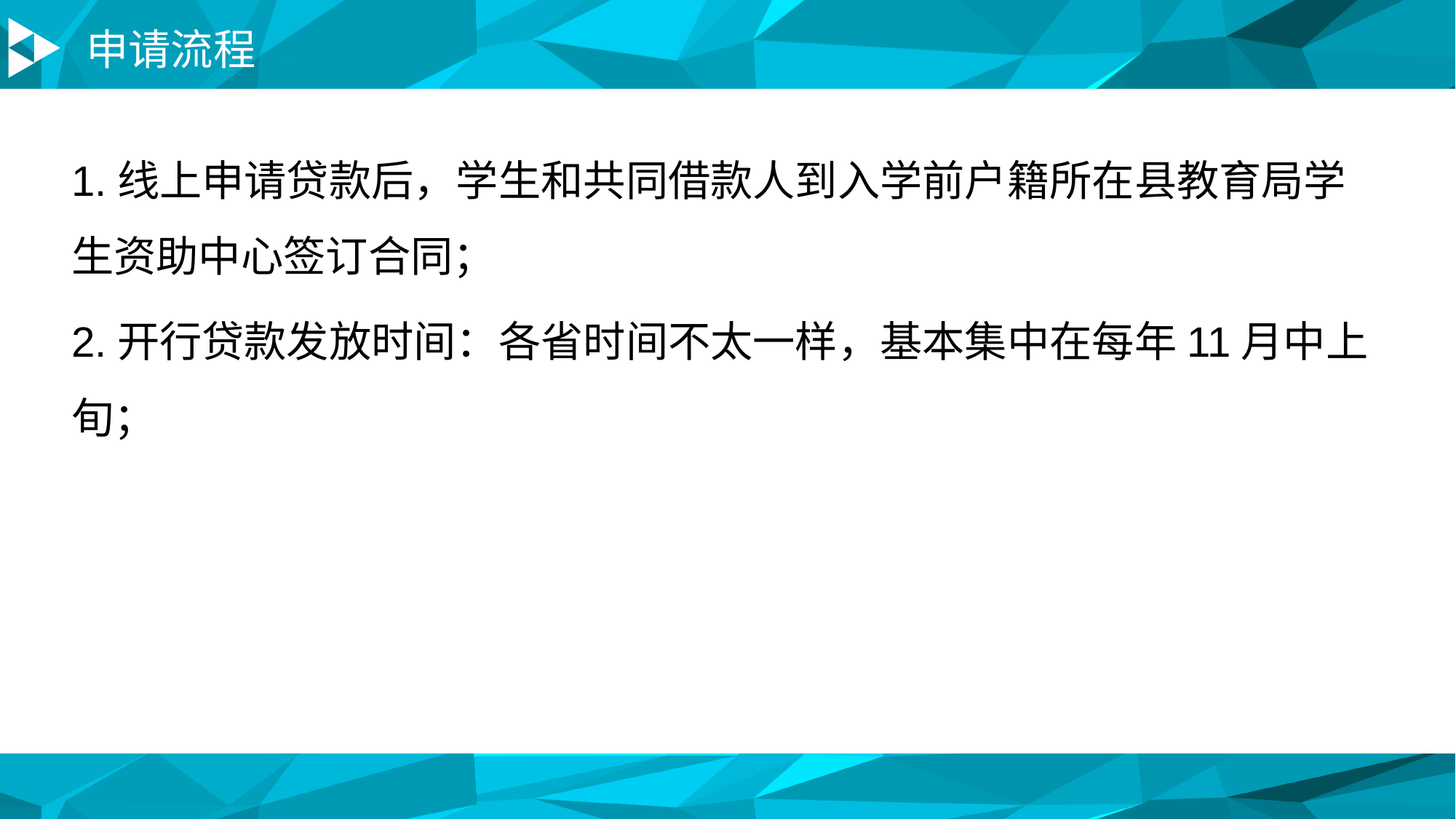

申请流程
1.线上申请贷款后，学生和共同借款人到入学前户籍所在县教育局学生资助中心签订合同；
2.开行贷款发放时间：各省时间不太一样，基本集中在每年11月中上旬；